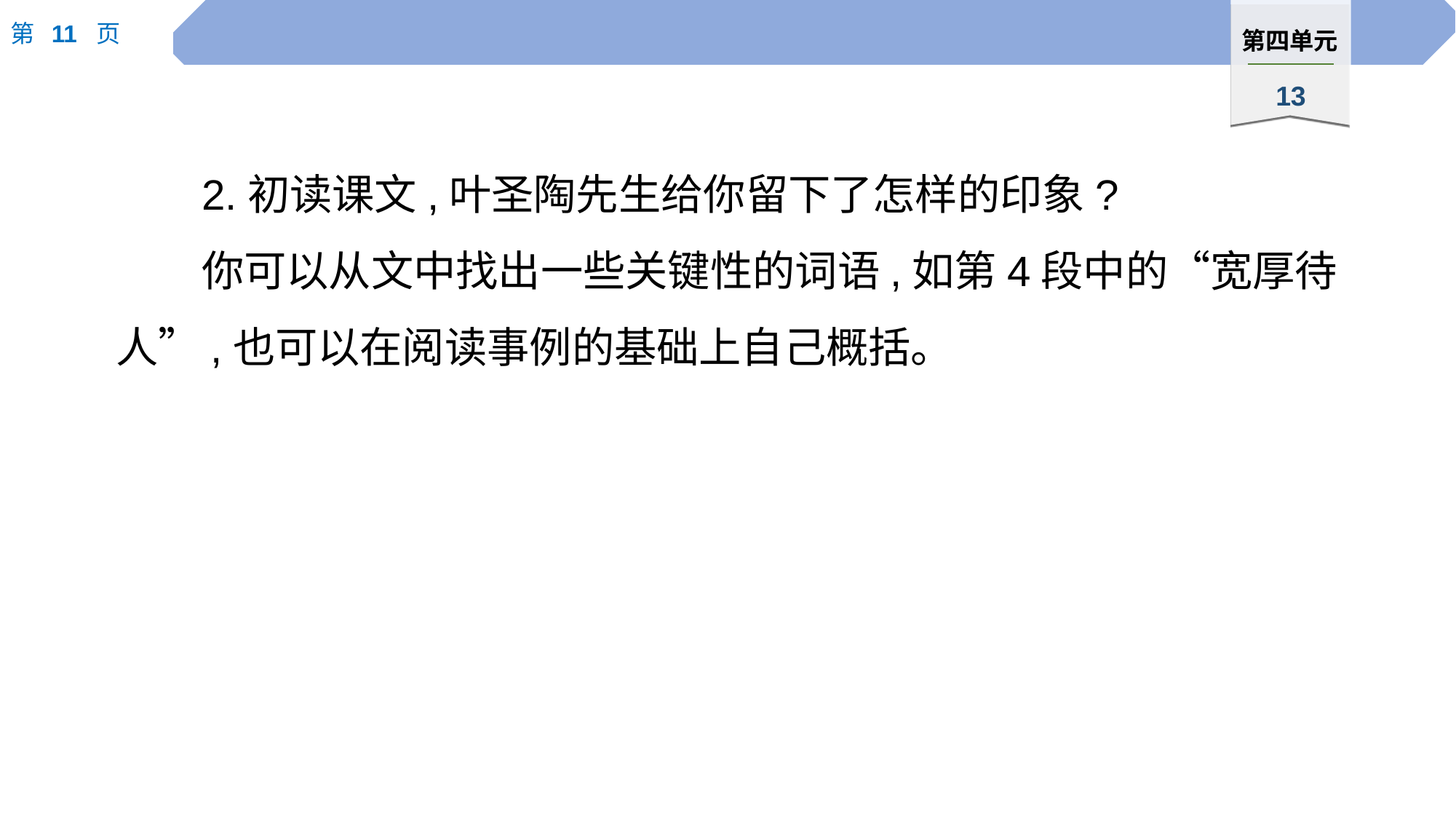

2.初读课文,叶圣陶先生给你留下了怎样的印象?
你可以从文中找出一些关键性的词语,如第4段中的“宽厚待人”,也可以在阅读事例的基础上自己概括。